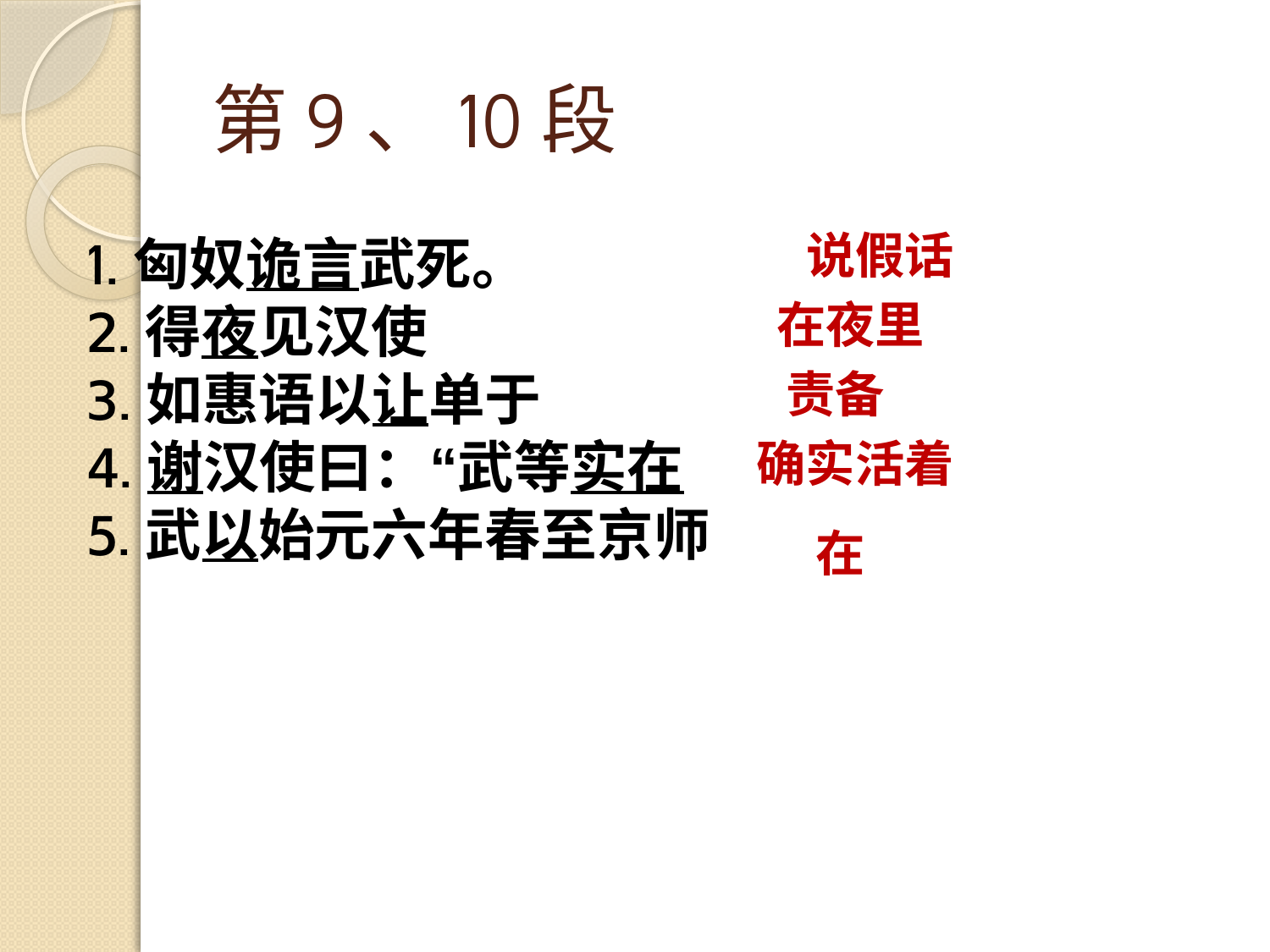

# 第9、10段
说假话
1.匈奴诡言武死。
2.得夜见汉使
3.如惠语以让单于
4.谢汉使曰：“武等实在
5.武以始元六年春至京师
在夜里
责备
确实活着
在